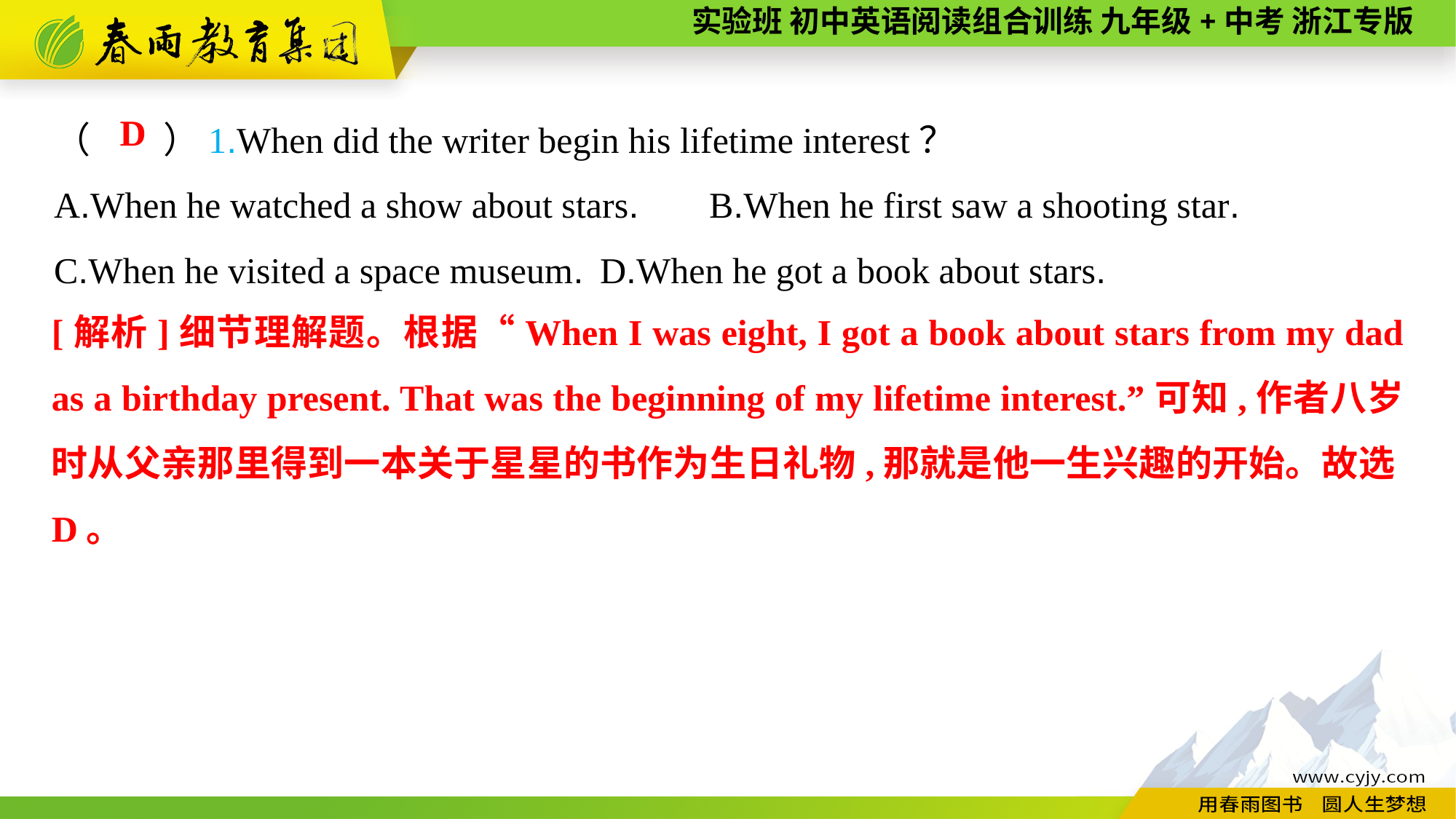

（　　）1.When did the writer begin his lifetime interest？
A.When he watched a show about stars.	B.When he first saw a shooting star.
C.When he visited a space museum.	D.When he got a book about stars.
D
[解析]细节理解题。根据“When I was eight, I got a book about stars from my dad as a birthday present. That was the beginning of my lifetime interest.”可知,作者八岁时从父亲那里得到一本关于星星的书作为生日礼物,那就是他一生兴趣的开始。故选D。